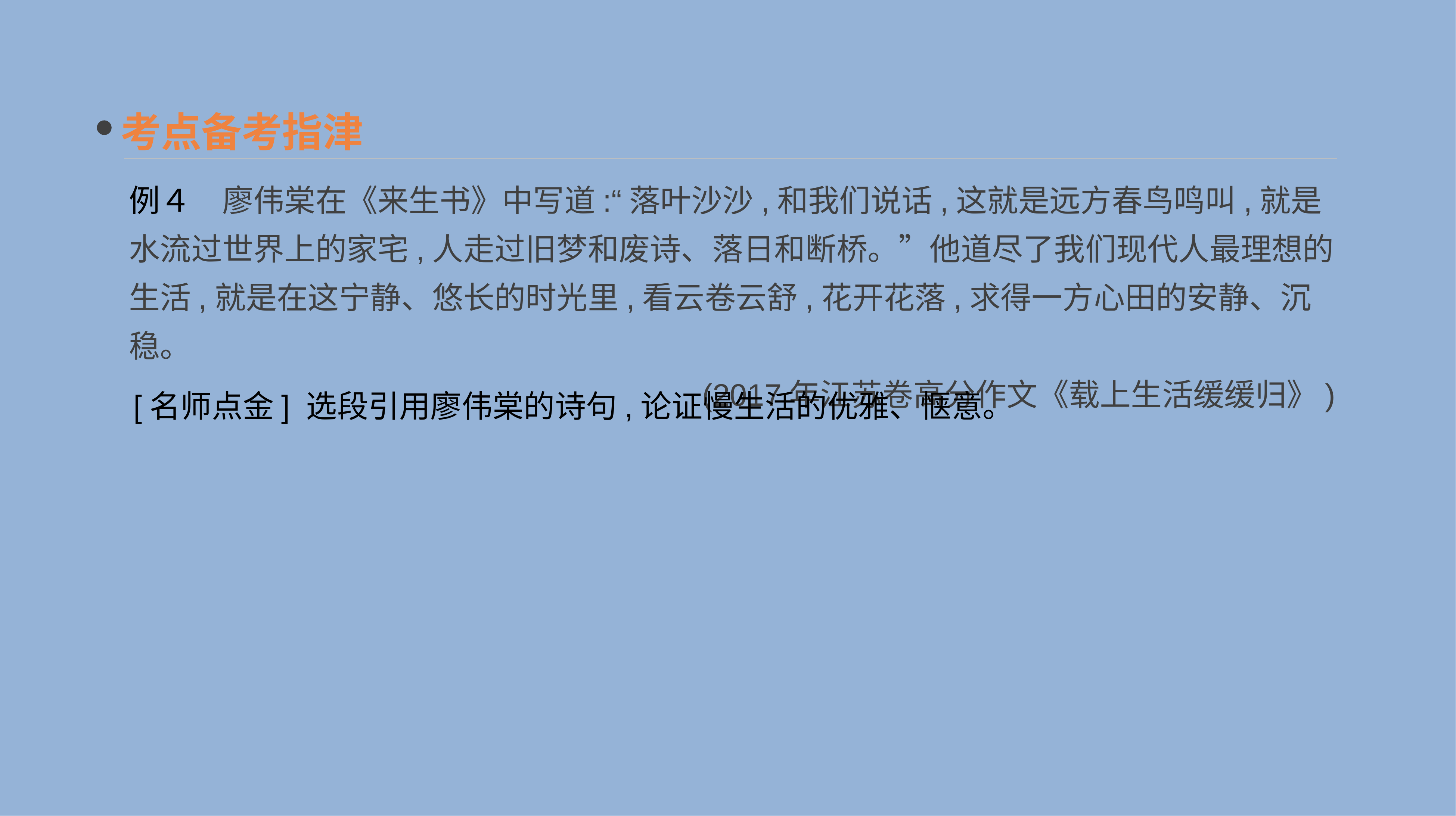

考点备考指津

例４　廖伟棠在《来生书》中写道:“落叶沙沙,和我们说话,这就是远方春鸟鸣叫,就是水流过世界上的家宅,人走过旧梦和废诗、落日和断桥。”他道尽了我们现代人最理想的生活,就是在这宁静、悠长的时光里,看云卷云舒,花开花落,求得一方心田的安静、沉稳。
(2017年江苏卷高分作文《载上生活缓缓归》)
[名师点金] 选段引用廖伟棠的诗句,论证慢生活的优雅、惬意。